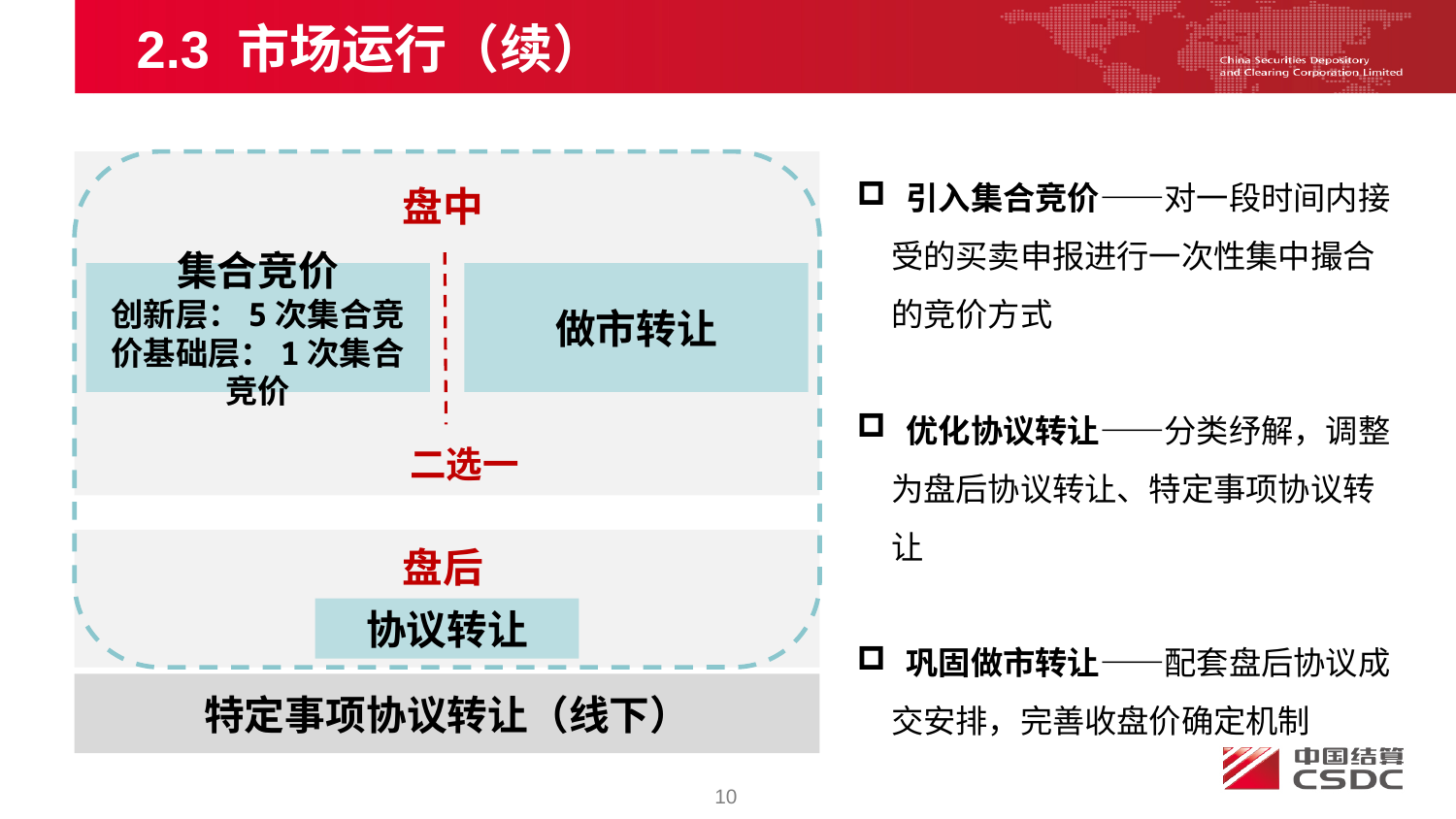

2.3 市场运行（续）

 引入集合竞价——对一段时间内接受的买卖申报进行一次性集中撮合的竞价方式

 优化协议转让——分类纾解，调整为盘后协议转让、特定事项协议转让

 巩固做市转让——配套盘后协议成交安排，完善收盘价确定机制
盘中
集合竞价
创新层：5次集合竞价基础层：1次集合竞价
做市转让
二选一

盘后
协议转让
特定事项协议转让（线下）
10